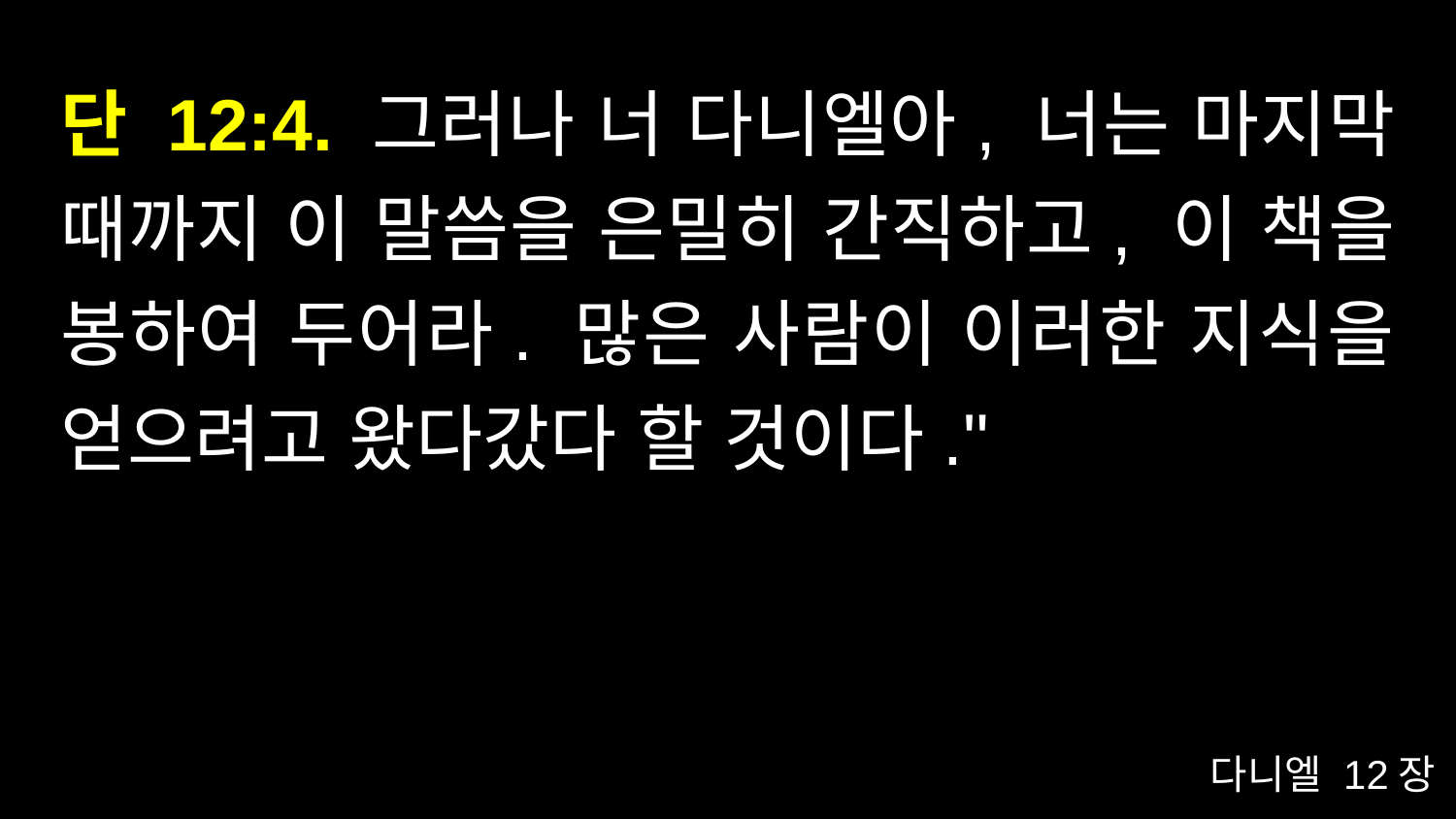

# 단 12:4. 그러나 너 다니엘아, 너는 마지막 때까지 이 말씀을 은밀히 간직하고, 이 책을 봉하여 두어라. 많은 사람이 이러한 지식을 얻으려고 왔다갔다 할 것이다."
다니엘 12장